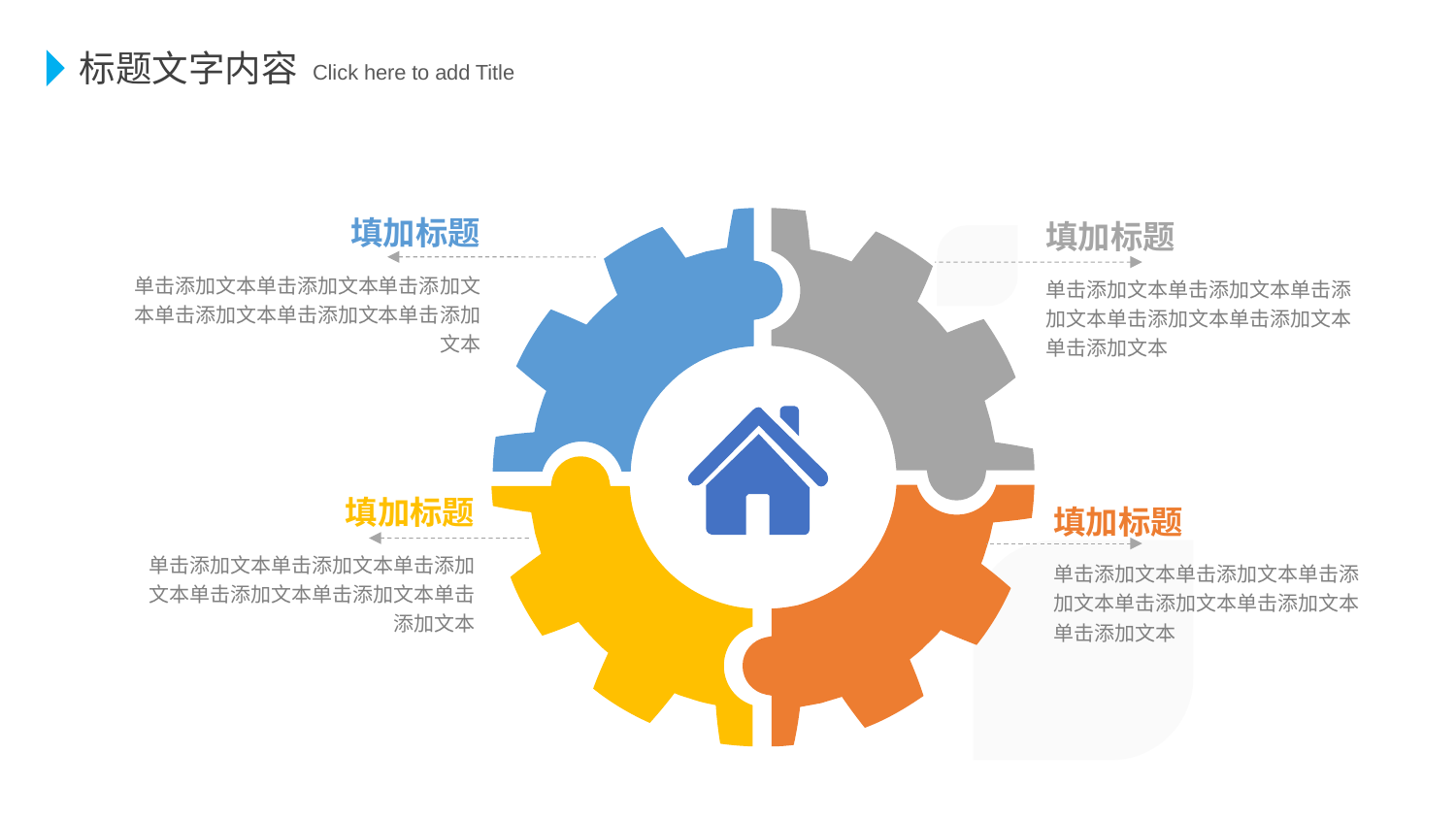

标题文字内容
  Click here to add Title

填加标题
单击添加文本单击添加文本单击添加文本单击添加文本单击添加文本单击添加文本

填加标题
单击添加文本单击添加文本单击添加文本单击添加文本单击添加文本单击添加文本

填加标题
单击添加文本单击添加文本单击添加文本单击添加文本单击添加文本单击添加文本
填加标题
单击添加文本单击添加文本单击添加文本单击添加文本单击添加文本单击添加文本